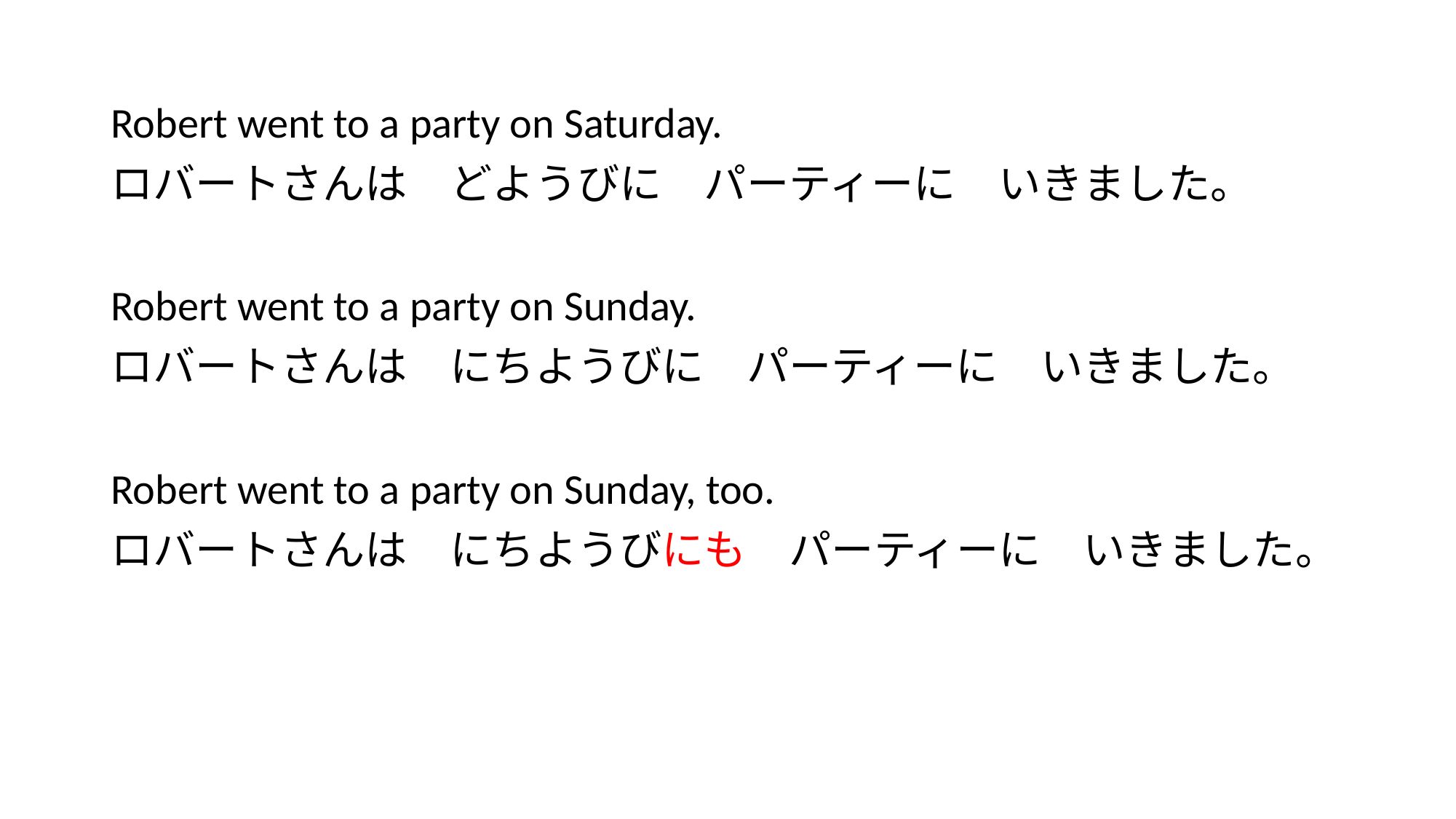

#
Robert went to a party on Saturday.
ロバートさんは　どようびに　パーティーに　いきました。

Robert went to a party on Sunday.
ロバートさんは　にちようびに　パーティーに　いきました。

Robert went to a party on Sunday, too.
ロバートさんは　にちようびにも　パーティーに　いきました。